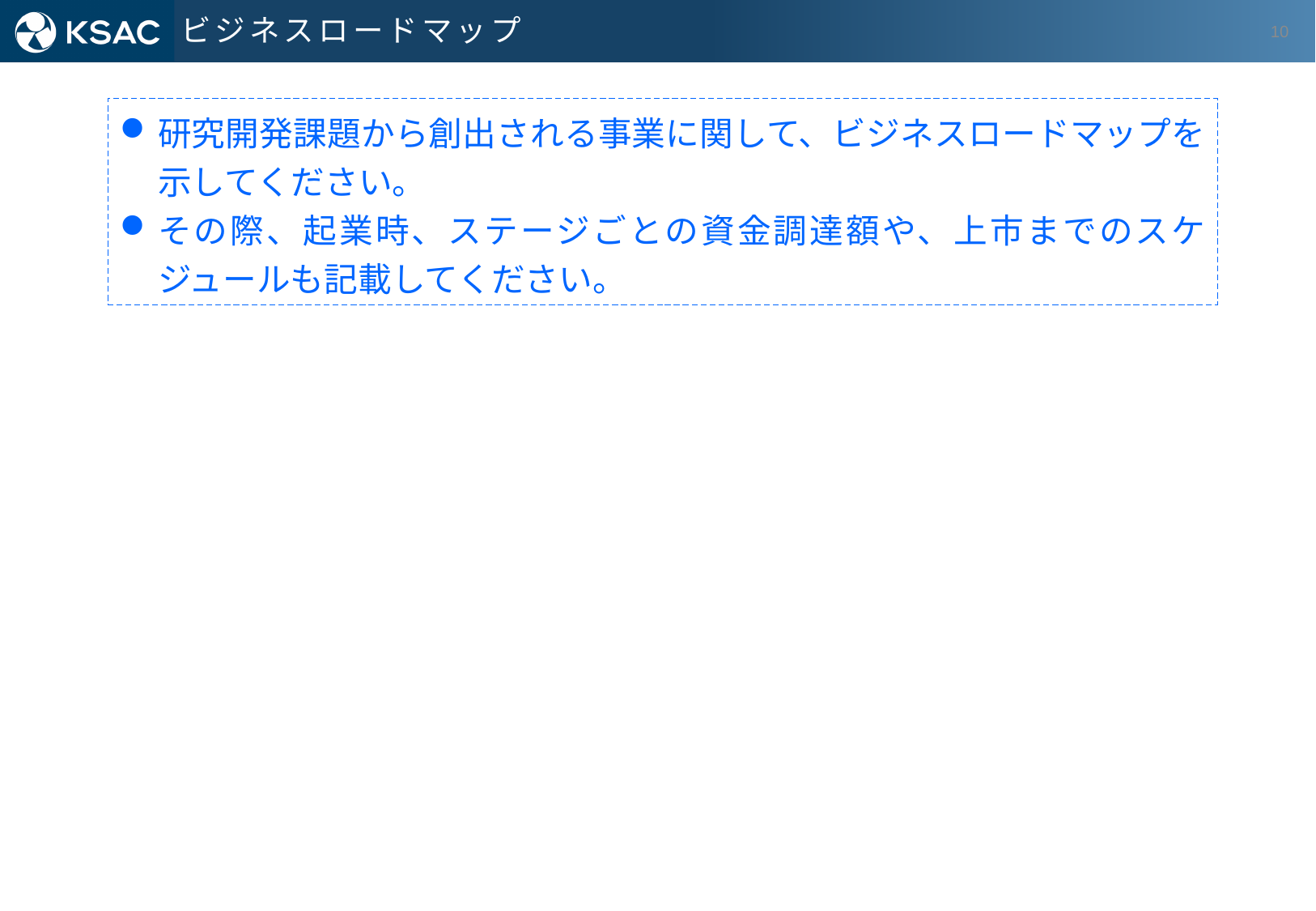

ビジネスロードマップ
10
研究開発課題から創出される事業に関して、ビジネスロードマップを示してください。
その際、起業時、ステージごとの資金調達額や、上市までのスケジュールも記載してください。